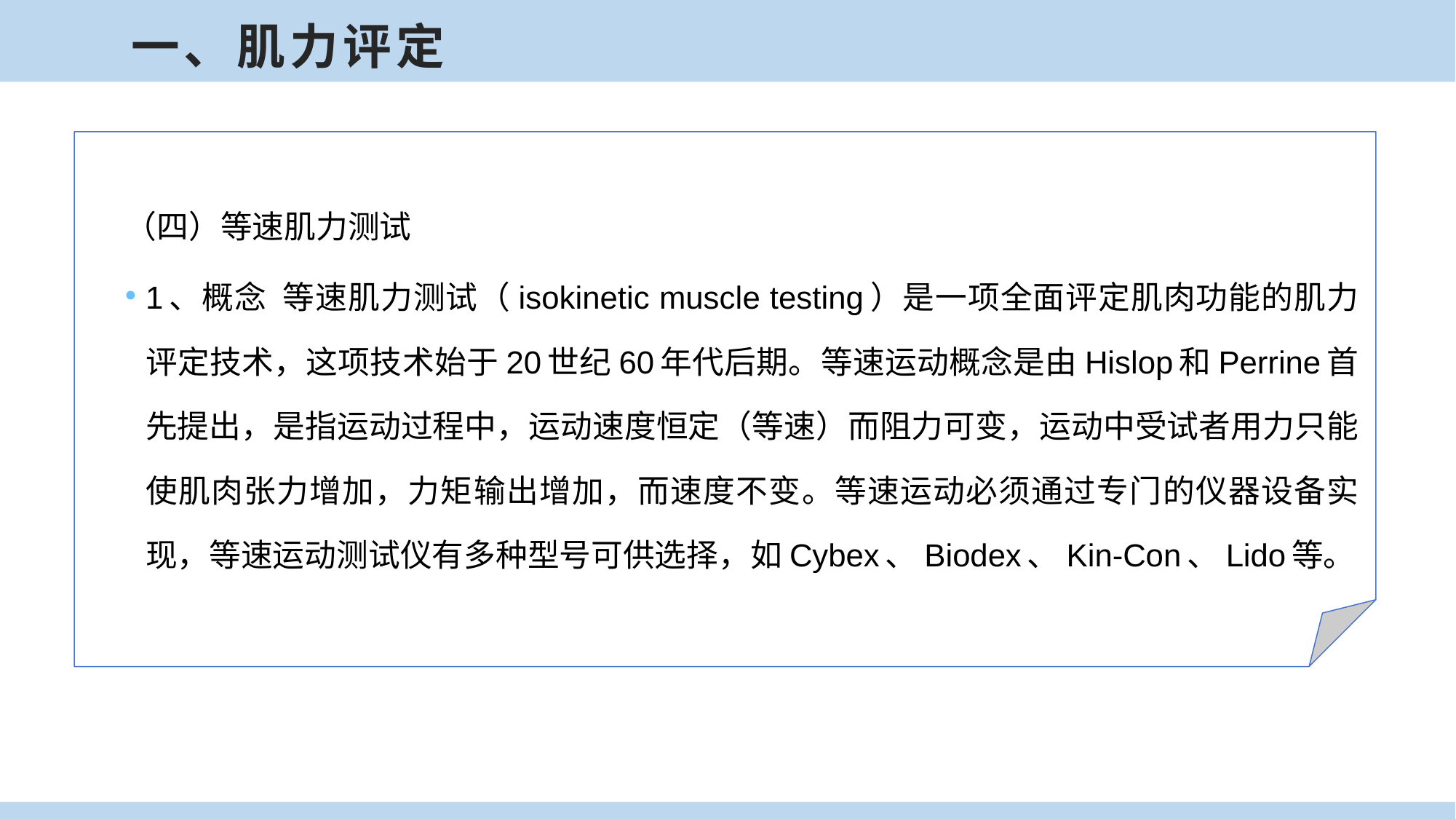

一、肌力评定

（四）等速肌力测试
1、概念  等速肌力测试（isokinetic muscle testing）是一项全面评定肌肉功能的肌力评定技术，这项技术始于20世纪60年代后期。等速运动概念是由Hislop和Perrine首先提出，是指运动过程中，运动速度恒定（等速）而阻力可变，运动中受试者用力只能使肌肉张力增加，力矩输出增加，而速度不变。等速运动必须通过专门的仪器设备实现，等速运动测试仪有多种型号可供选择，如Cybex、Biodex、Kin-Con、Lido等。